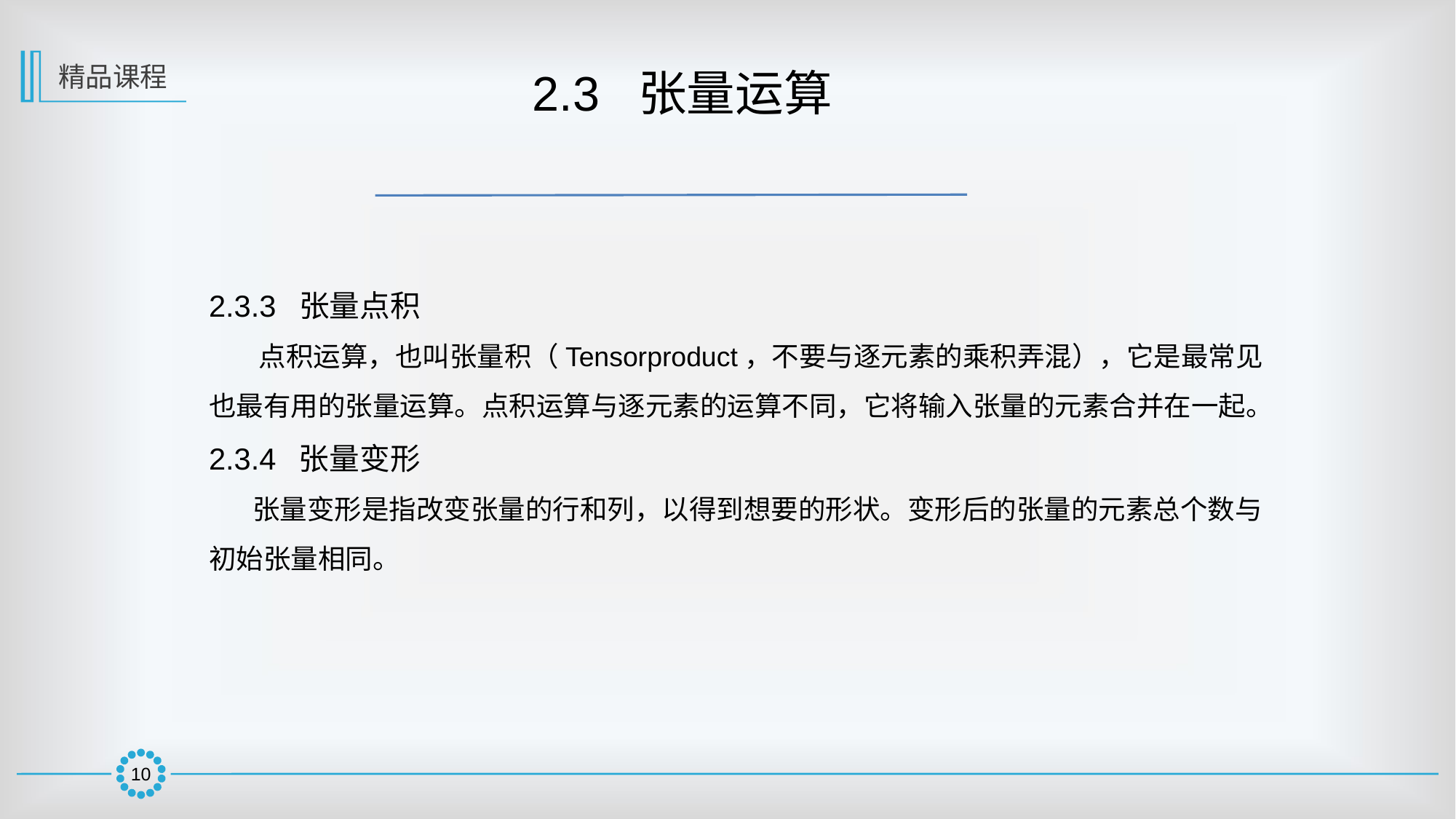

精品课程
 2.3  张量运算

2.3.3 张量点积
       点积运算，也叫张量积（Tensorproduct，不要与逐元素的乘积弄混），它是最常见也最有用的张量运算。点积运算与逐元素的运算不同，它将输入张量的元素合并在一起。
2.3.4 张量变形
      张量变形是指改变张量的行和列，以得到想要的形状。变形后的张量的元素总个数与
初始张量相同。

10